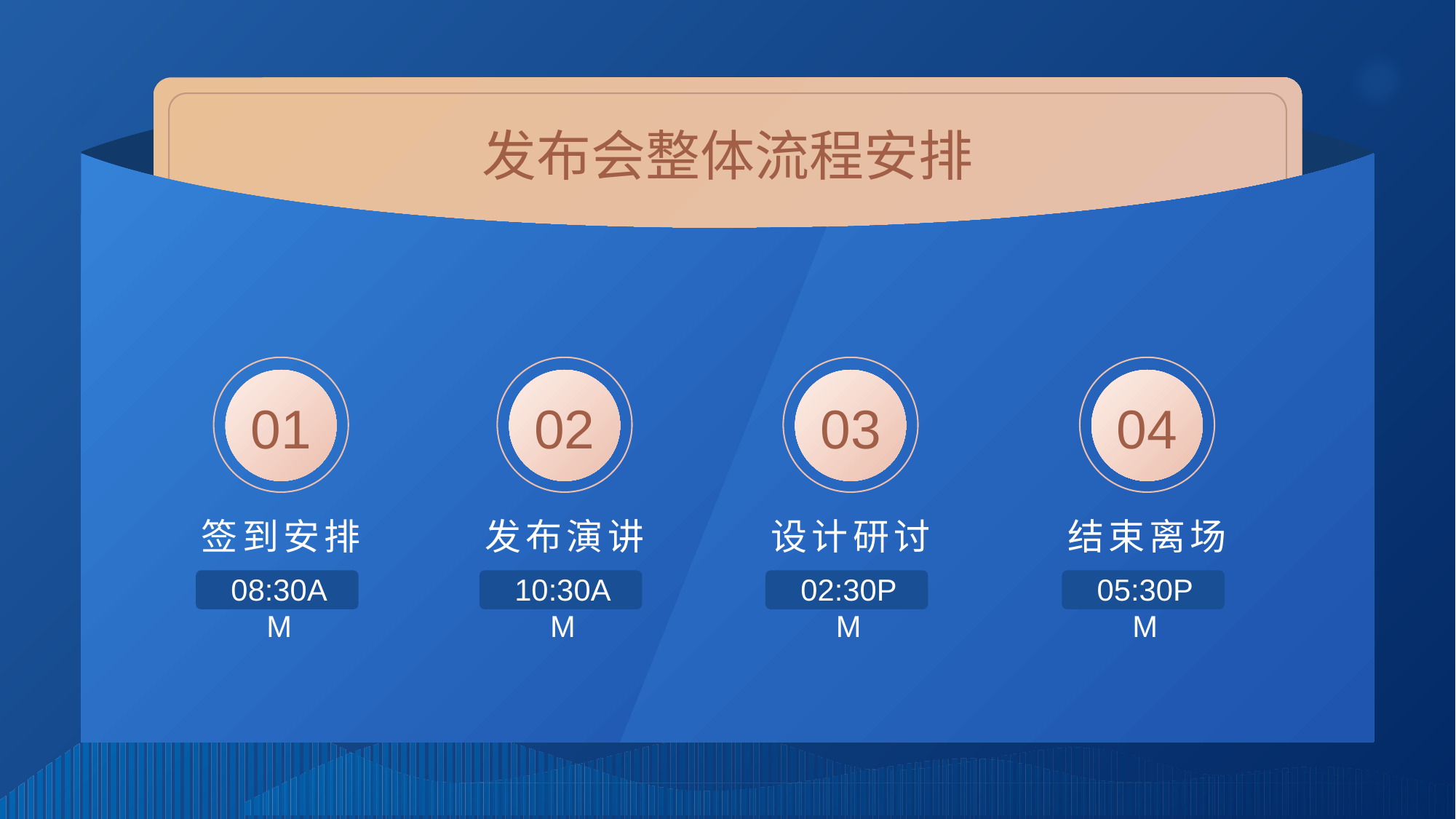

发布会整体流程安排

01
02
03
04

签到安排
发布演讲
设计研讨
结束离场
08:30AM
10:30AM
02:30PM
05:30PM